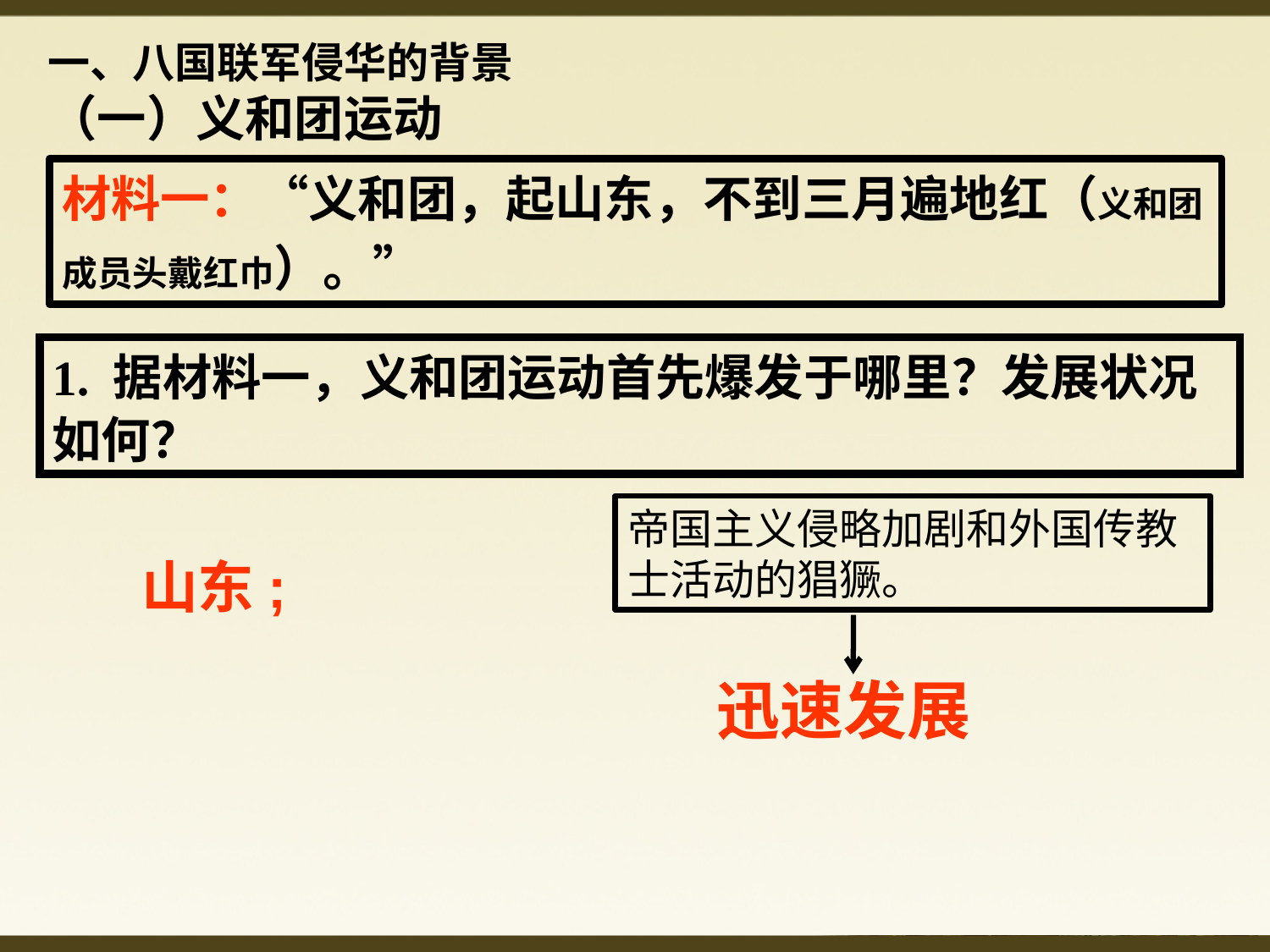

一、八国联军侵华的背景
（一）义和团运动
材料一：“义和团，起山东，不到三月遍地红（义和团成员头戴红巾）。”
1. 据材料一，义和团运动首先爆发于哪里？发展状况如何？
帝国主义侵略加剧和外国传教士活动的猖獗。
山东;
迅速发展